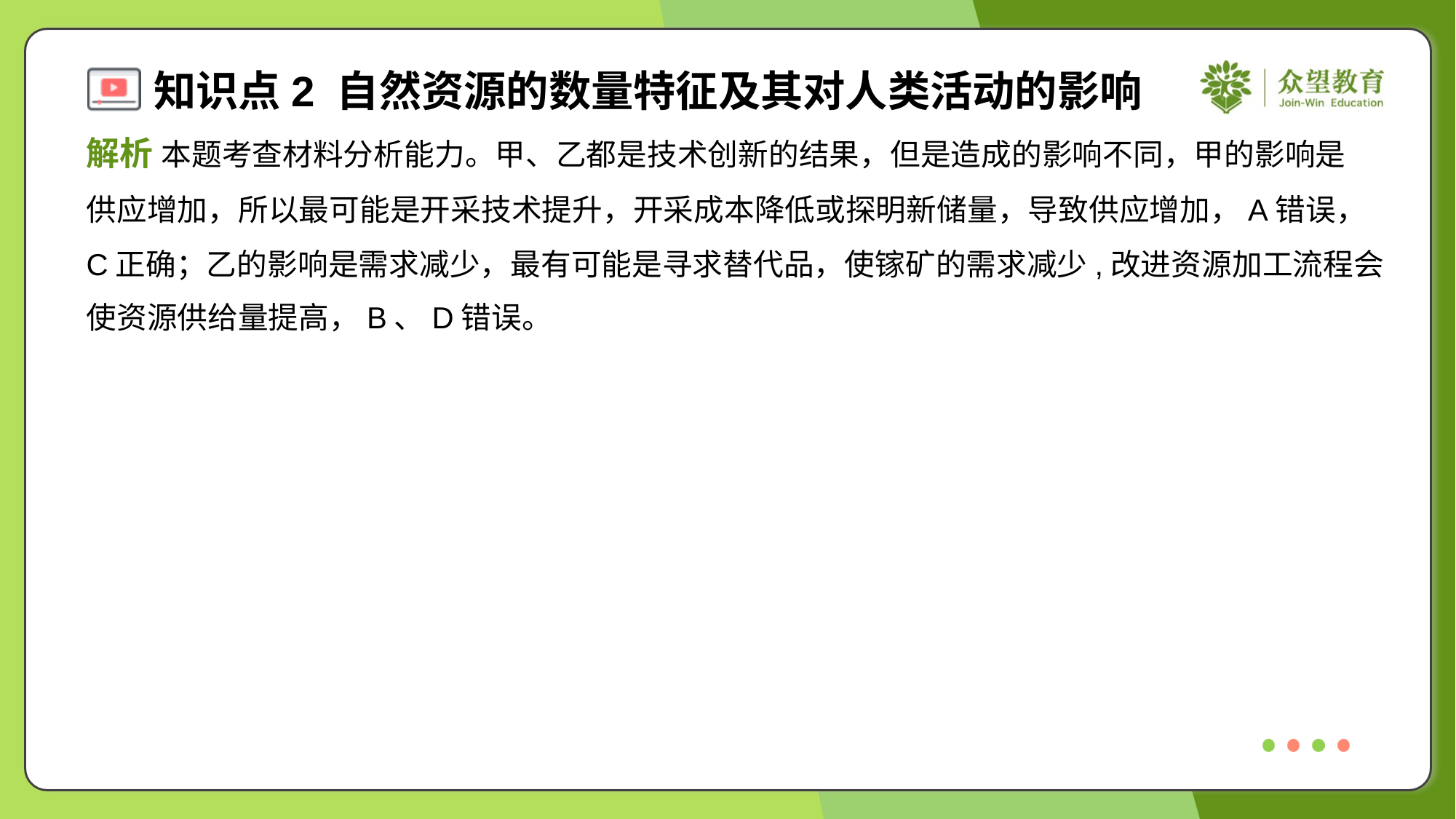

解析 本题考查材料分析能力。甲、乙都是技术创新的结果，但是造成的影响不同，甲的影响是
供应增加，所以最可能是开采技术提升，开采成本降低或探明新储量，导致供应增加，A错误，
C正确；乙的影响是需求减少，最有可能是寻求替代品，使镓矿的需求减少,改进资源加工流程会
使资源供给量提高，B、D错误。